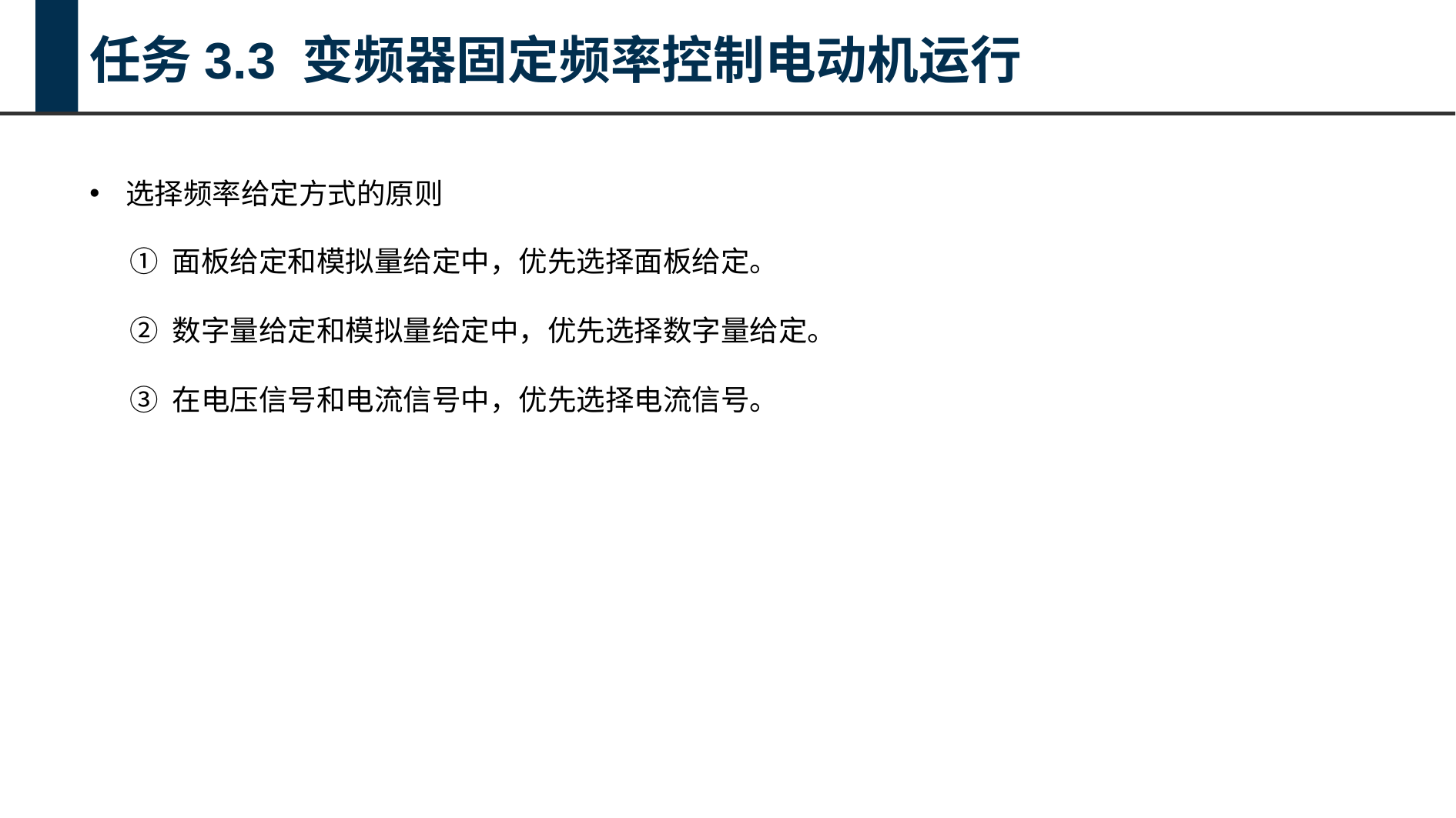

任务3.3 变频器固定频率控制电动机运行
选择频率给定方式的原则
① 面板给定和模拟量给定中，优先选择面板给定。

② 数字量给定和模拟量给定中，优先选择数字量给定。

③ 在电压信号和电流信号中，优先选择电流信号。